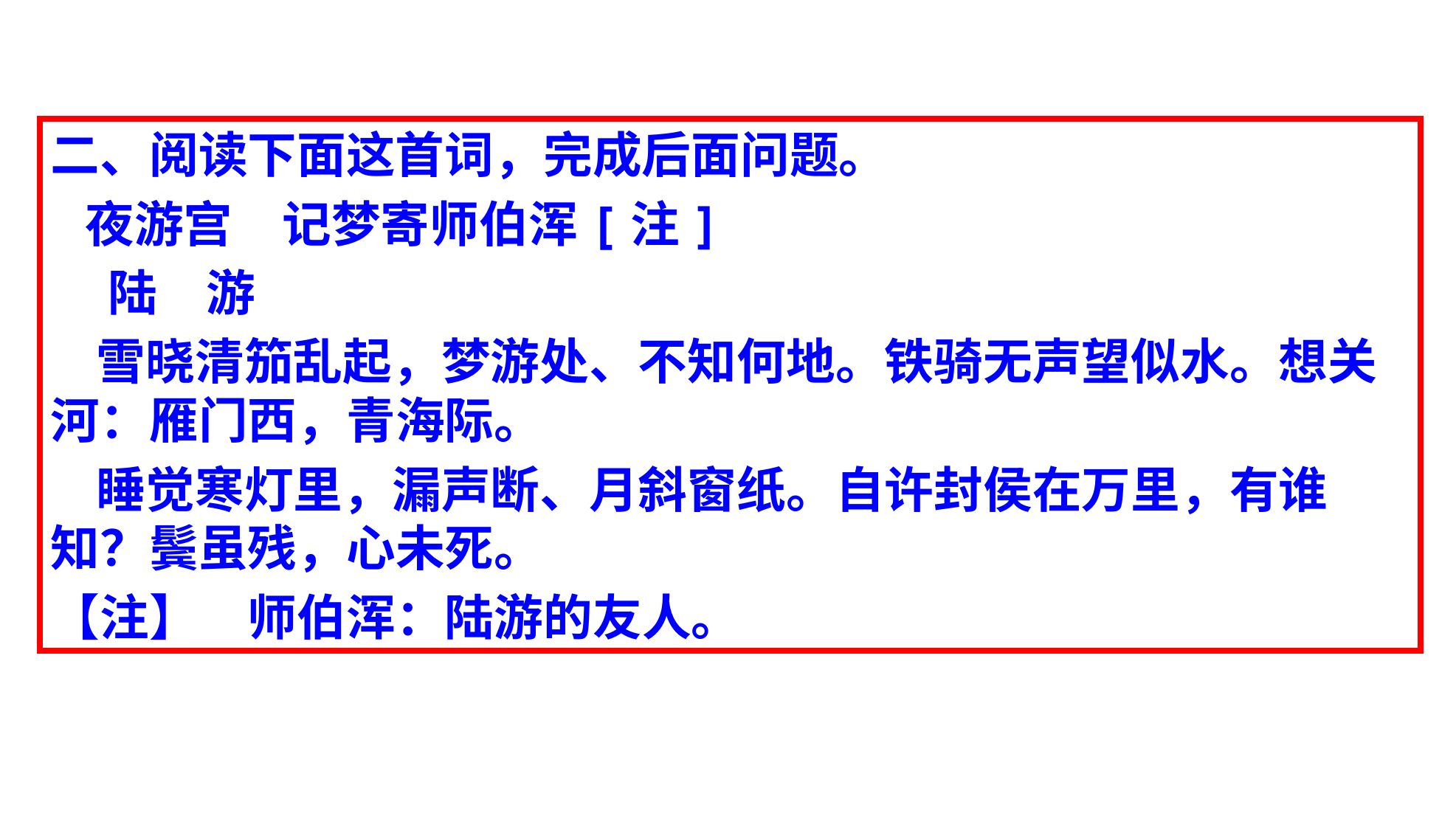

二、阅读下面这首词，完成后面问题。
  夜游宫　记梦寄师伯浑[注]
    陆　游
   雪晓清笳乱起，梦游处、不知何地。铁骑无声望似水。想关河：雁门西，青海际。
   睡觉寒灯里，漏声断、月斜窗纸。自许封侯在万里，有谁知？鬓虽残，心未死。
【注】　师伯浑：陆游的友人。